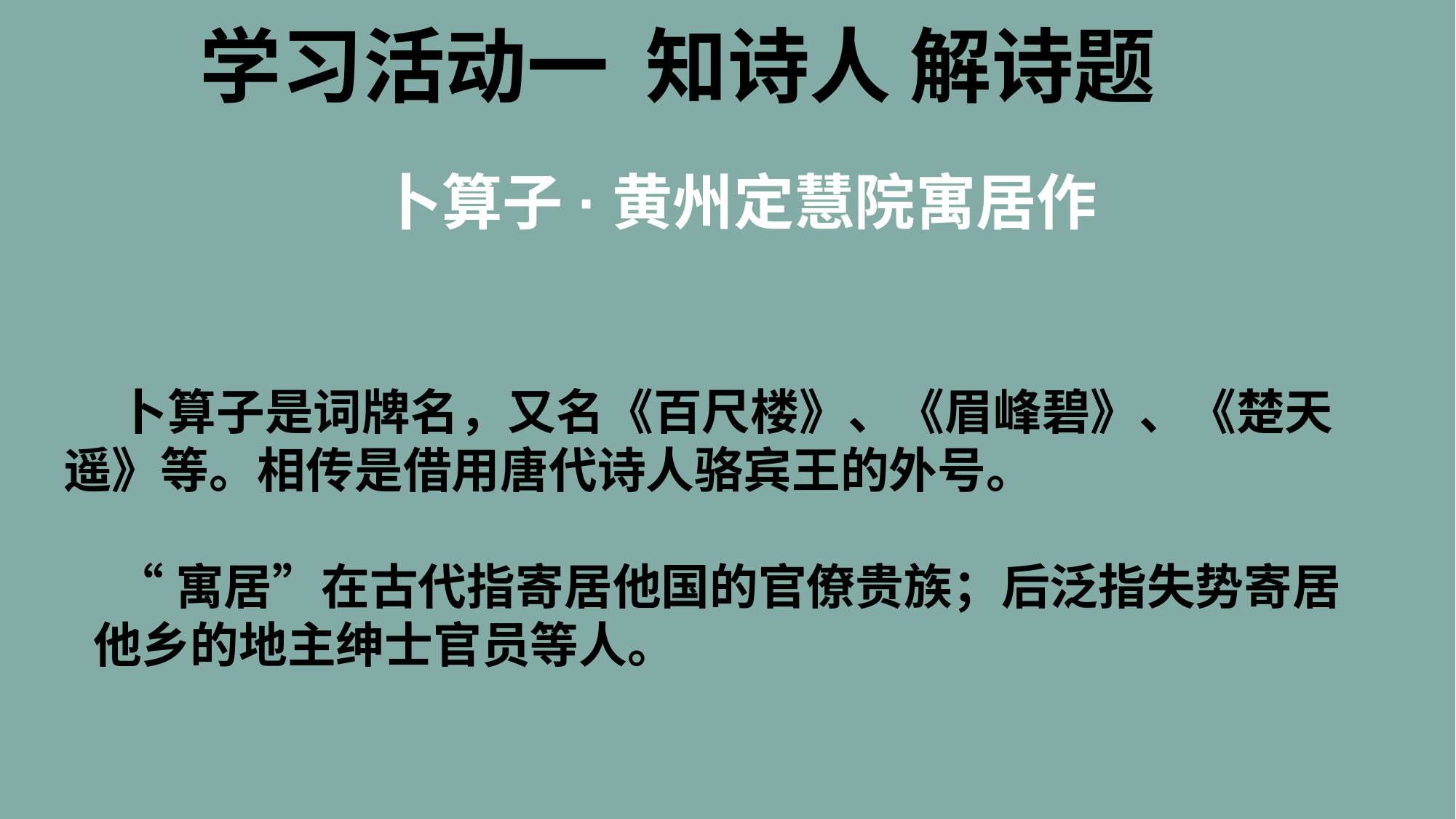

学习活动一  知诗人 解诗题
卜算子·黄州定慧院寓居作
    卜算子是词牌名，又名《百尺楼》、《眉峰碧》、《楚天遥》等。相传是借用唐代诗人骆宾王的外号。
  “寓居”在古代指寄居他国的官僚贵族；后泛指失势寄居他乡的地主绅士官员等人。